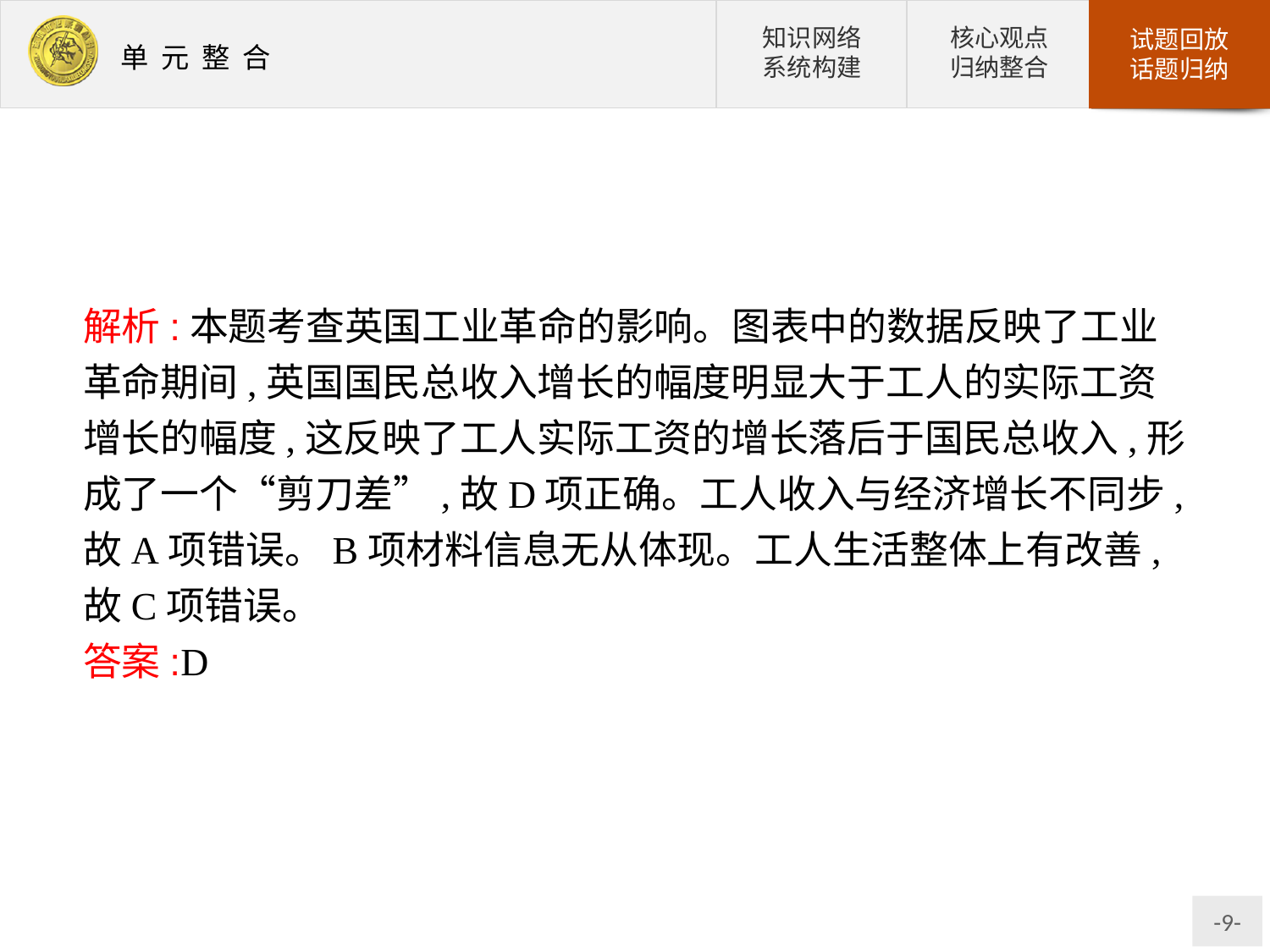

解析:本题考查英国工业革命的影响。图表中的数据反映了工业革命期间,英国国民总收入增长的幅度明显大于工人的实际工资增长的幅度,这反映了工人实际工资的增长落后于国民总收入,形成了一个“剪刀差”,故D项正确。工人收入与经济增长不同步,故A项错误。B项材料信息无从体现。工人生活整体上有改善,故C项错误。
答案:D